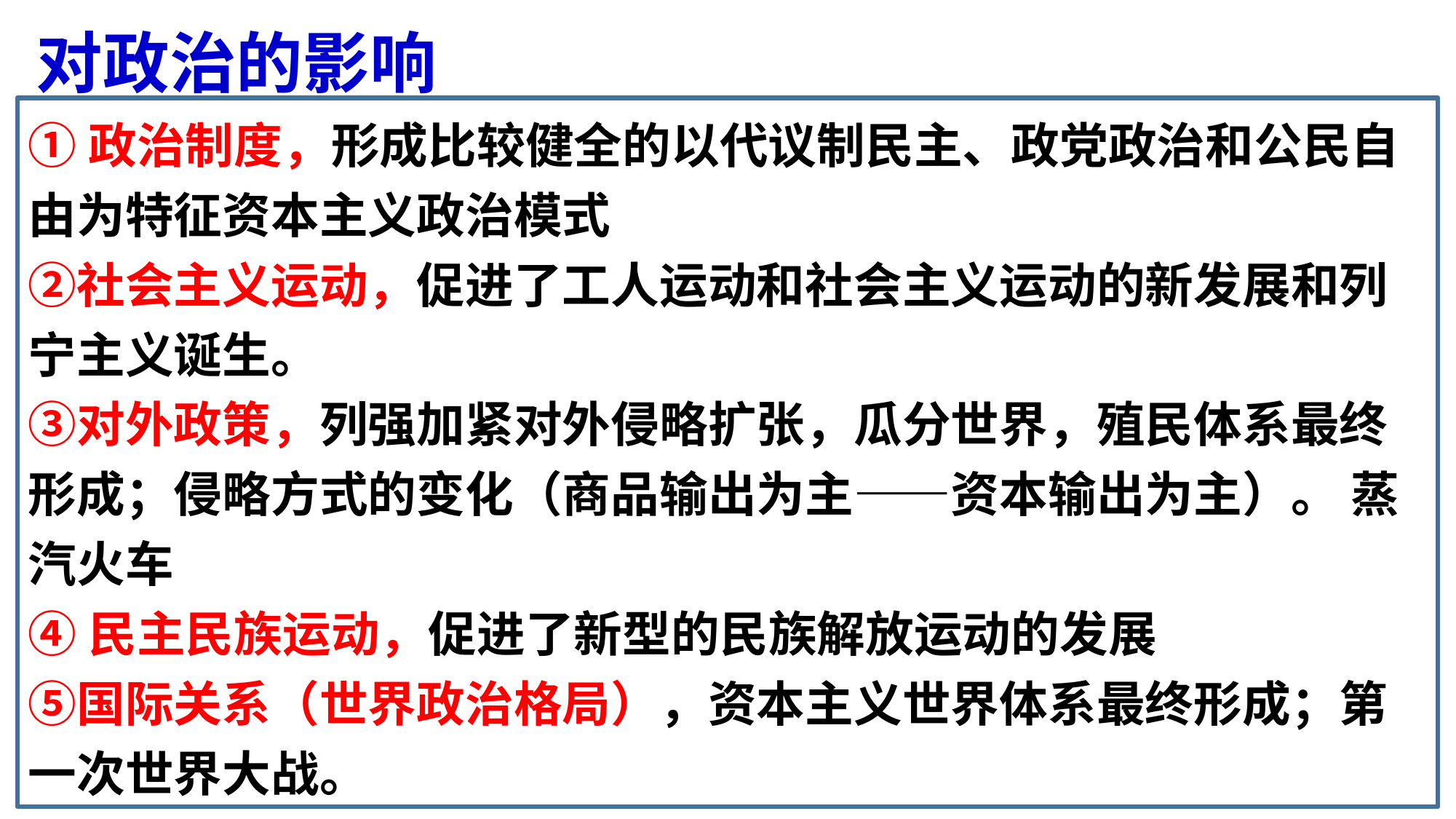

# 对政治的影响
①政治制度，形成比较健全的以代议制民主、政党政治和公民自由为特征资本主义政治模式
②社会主义运动，促进了工人运动和社会主义运动的新发展和列宁主义诞生。
③对外政策，列强加紧对外侵略扩张，瓜分世界，殖民体系最终形成；侵略方式的变化（商品输出为主——资本输出为主）。 蒸汽火车
④民主民族运动，促进了新型的民族解放运动的发展
⑤国际关系（世界政治格局），资本主义世界体系最终形成；第一次世界大战。